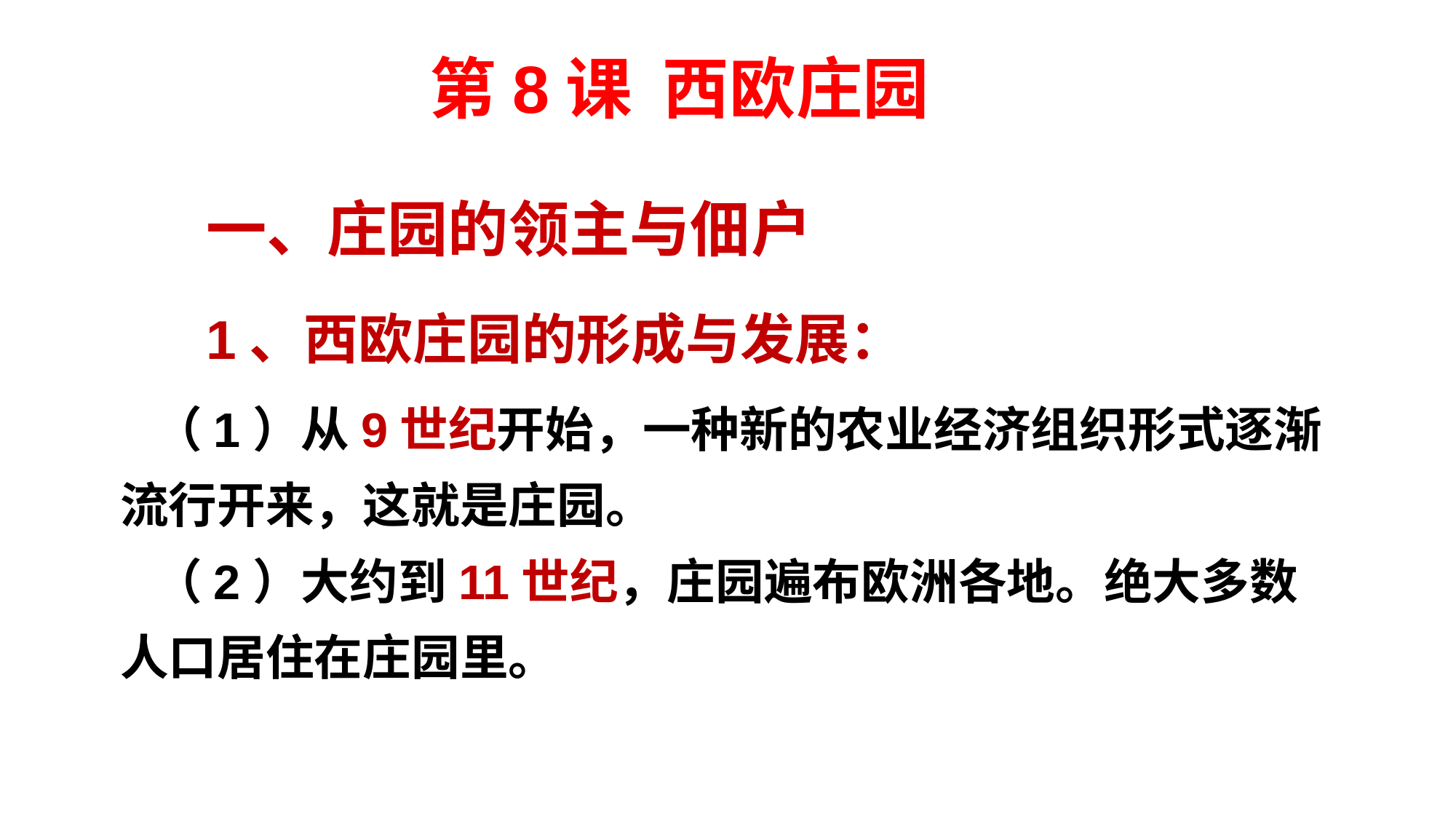

第8课  西欧庄园
一、庄园的领主与佃户
1、西欧庄园的形成与发展：
  （1）从9世纪开始，一种新的农业经济组织形式逐渐流行开来，这就是庄园。
  （2）大约到11世纪，庄园遍布欧洲各地。绝大多数人口居住在庄园里。